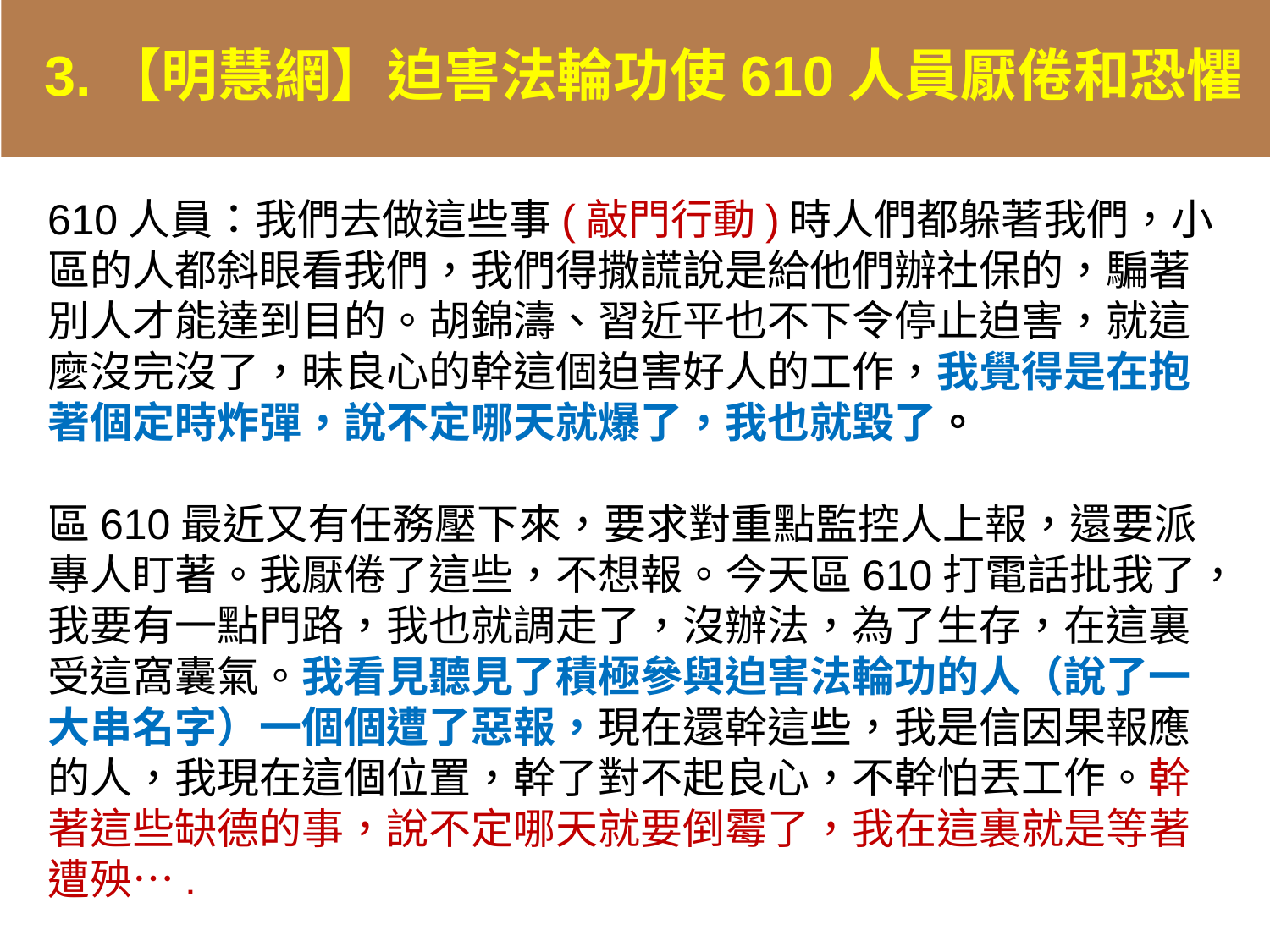

3.【明慧網】迫害法輪功使610人員厭倦和恐懼
610人員：我們去做這些事(敲門行動)時人們都躲著我們，小區的人都斜眼看我們，我們得撒謊說是給他們辦社保的，騙著別人才能達到目的。胡錦濤、習近平也不下令停止迫害，就這麼沒完沒了，昧良心的幹這個迫害好人的工作，我覺得是在抱著個定時炸彈，說不定哪天就爆了，我也就毀了。

區610最近又有任務壓下來，要求對重點監控人上報，還要派專人盯著。我厭倦了這些，不想報。今天區610打電話批我了，我要有一點門路，我也就調走了，沒辦法，為了生存，在這裏受這窩囊氣。我看見聽見了積極參與迫害法輪功的人（說了一大串名字）一個個遭了惡報，現在還幹這些，我是信因果報應的人，我現在這個位置，幹了對不起良心，不幹怕丟工作。幹著這些缺德的事，說不定哪天就要倒霉了，我在這裏就是等著遭殃….